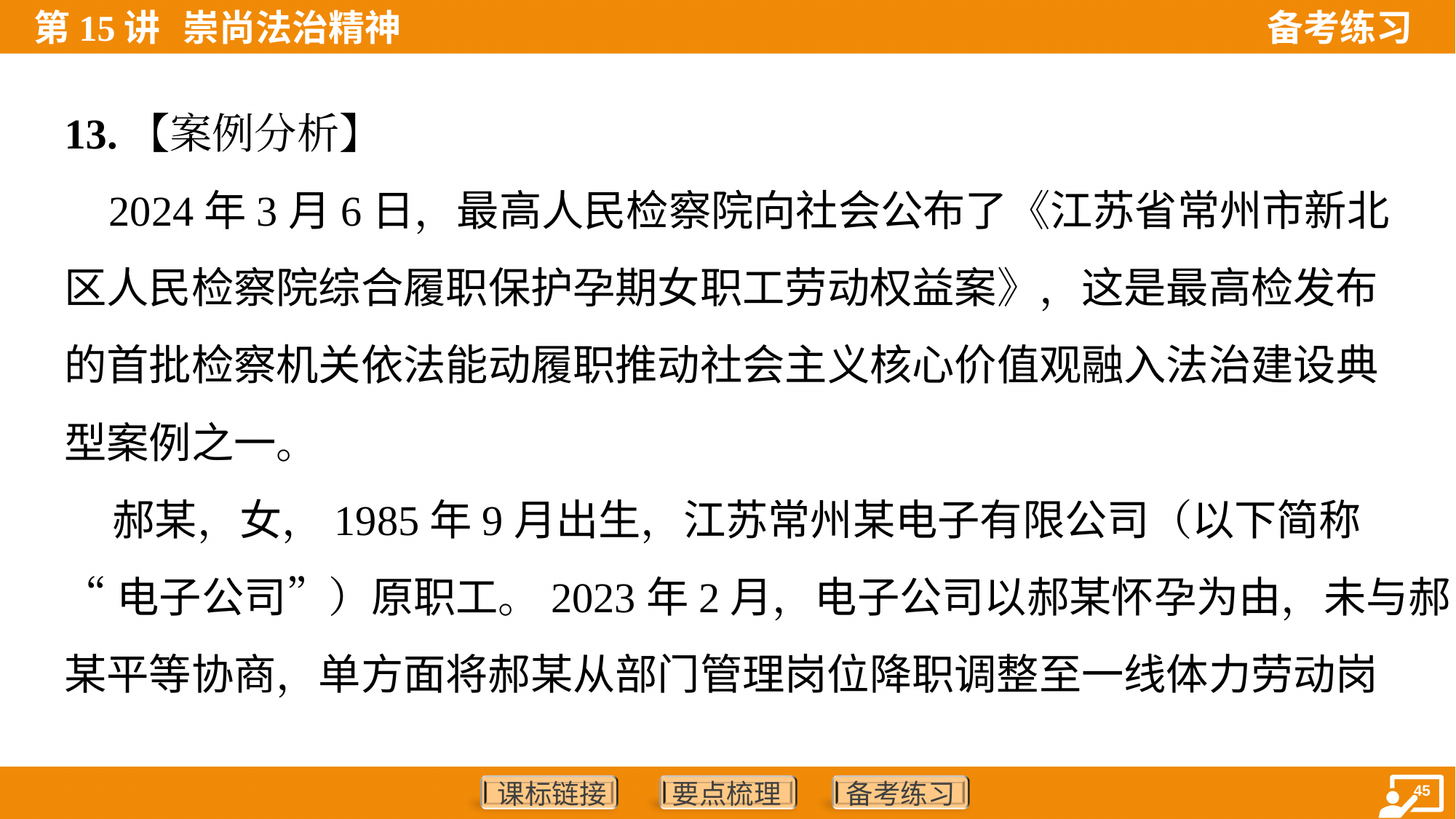

13.【案例分析】
    2024年3月6日，最高人民检察院向社会公布了《江苏省常州市新北
区人民检察院综合履职保护孕期女职工劳动权益案》，这是最高检发布
的首批检察机关依法能动履职推动社会主义核心价值观融入法治建设典
型案例之一。
    郝某，女，1985年9月出生，江苏常州某电子有限公司（以下简称
“电子公司”）原职工。2023年2月，电子公司以郝某怀孕为由，未与郝
某平等协商，单方面将郝某从部门管理岗位降职调整至一线体力劳动岗